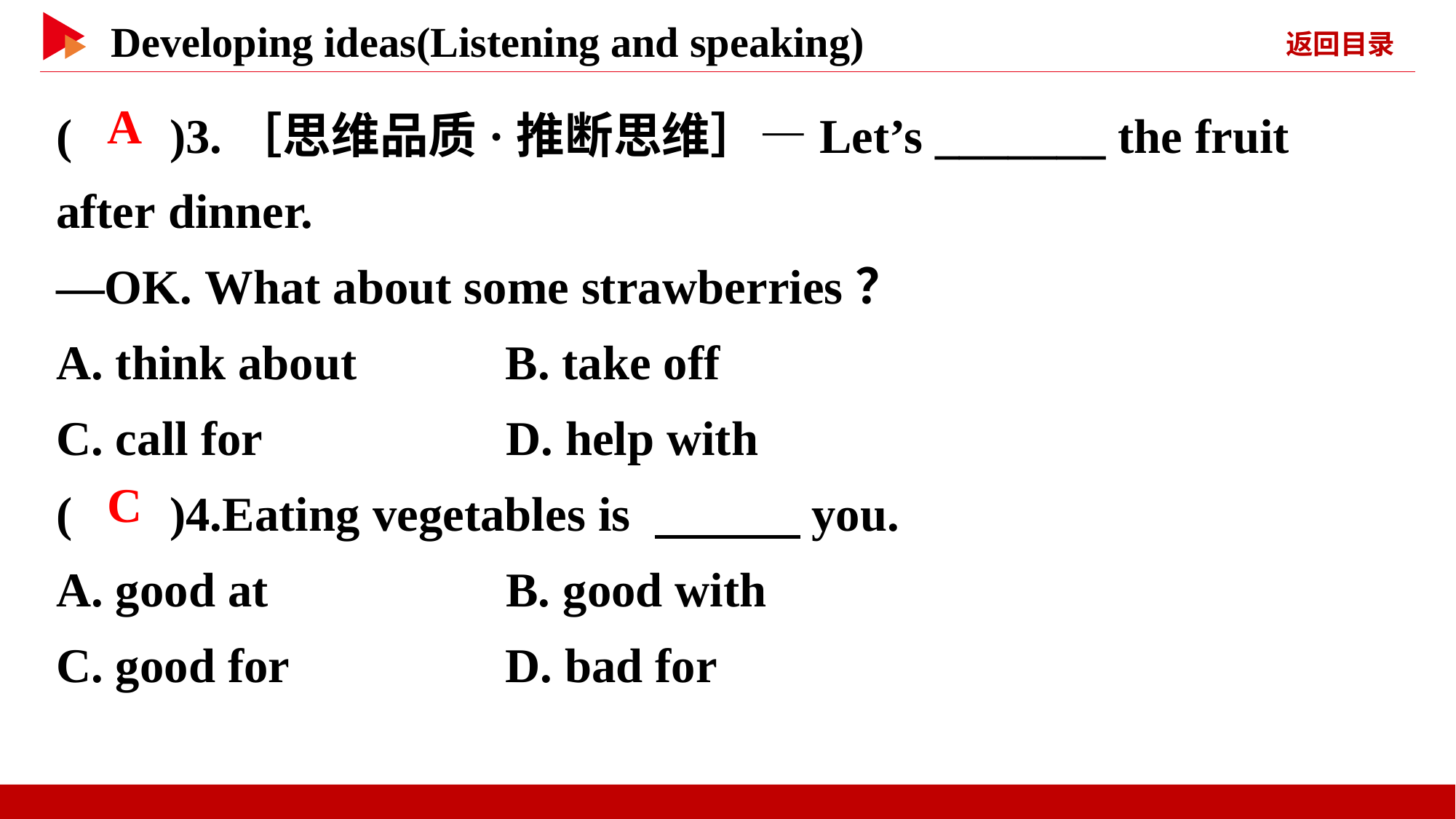

(        )3.［思维品质·推断思维］—Let’s _______ the fruit after dinner.
—OK. What about some strawberries？
A. think about	          B. take off
C. call for	                   D. help with
(        )4.Eating vegetables is 　　　you.
A. good at	                   B. good with
C. good for	          D. bad for

   A
   C